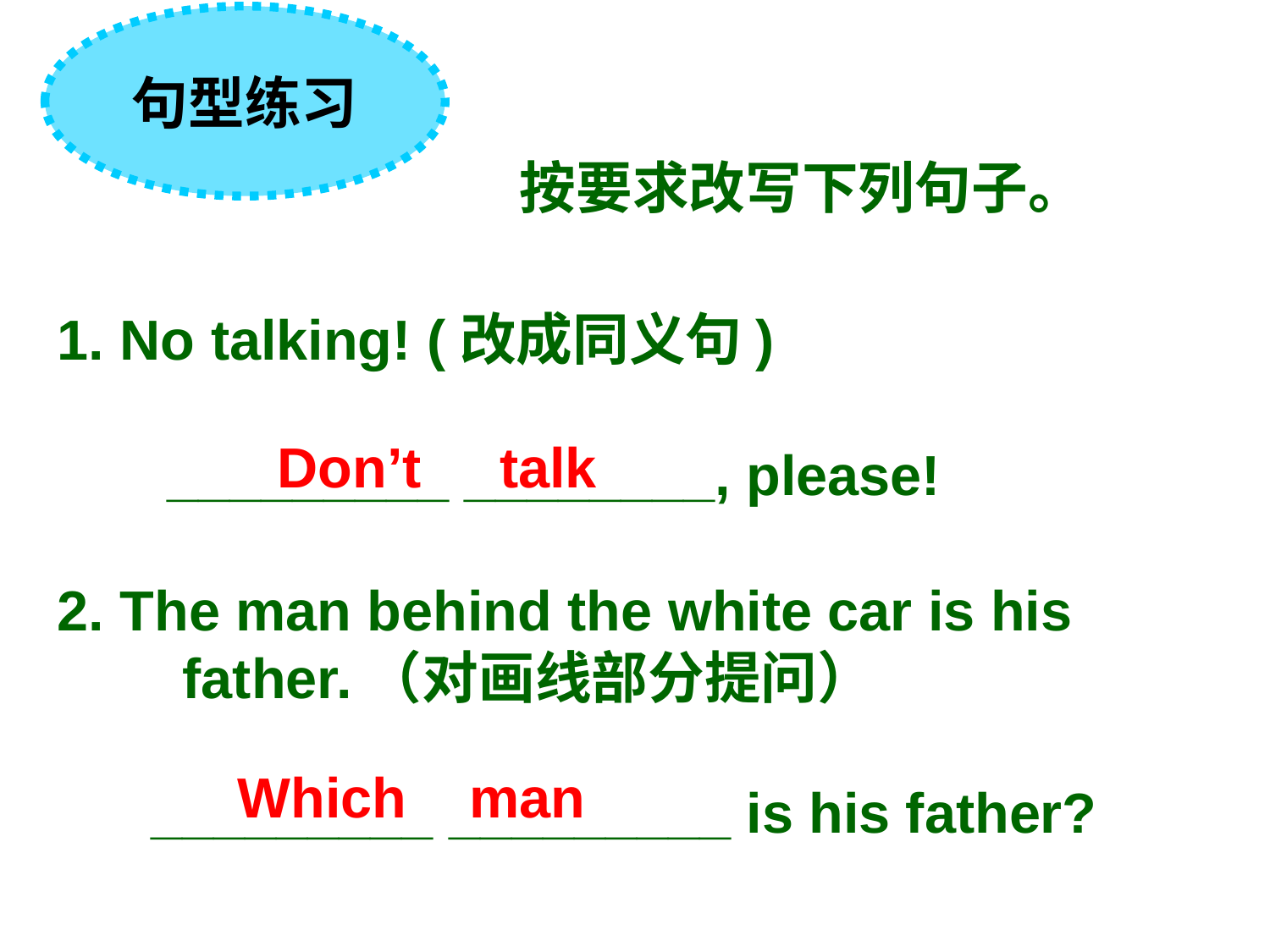

句型练习
按要求改写下列句子。
1. No talking! (改成同义句)

       _________ ________, please!

2. The man behind the white car is his
        father.（对画线部分提问）

      _________ _________ is his father?
Don’t     talk
Which    man